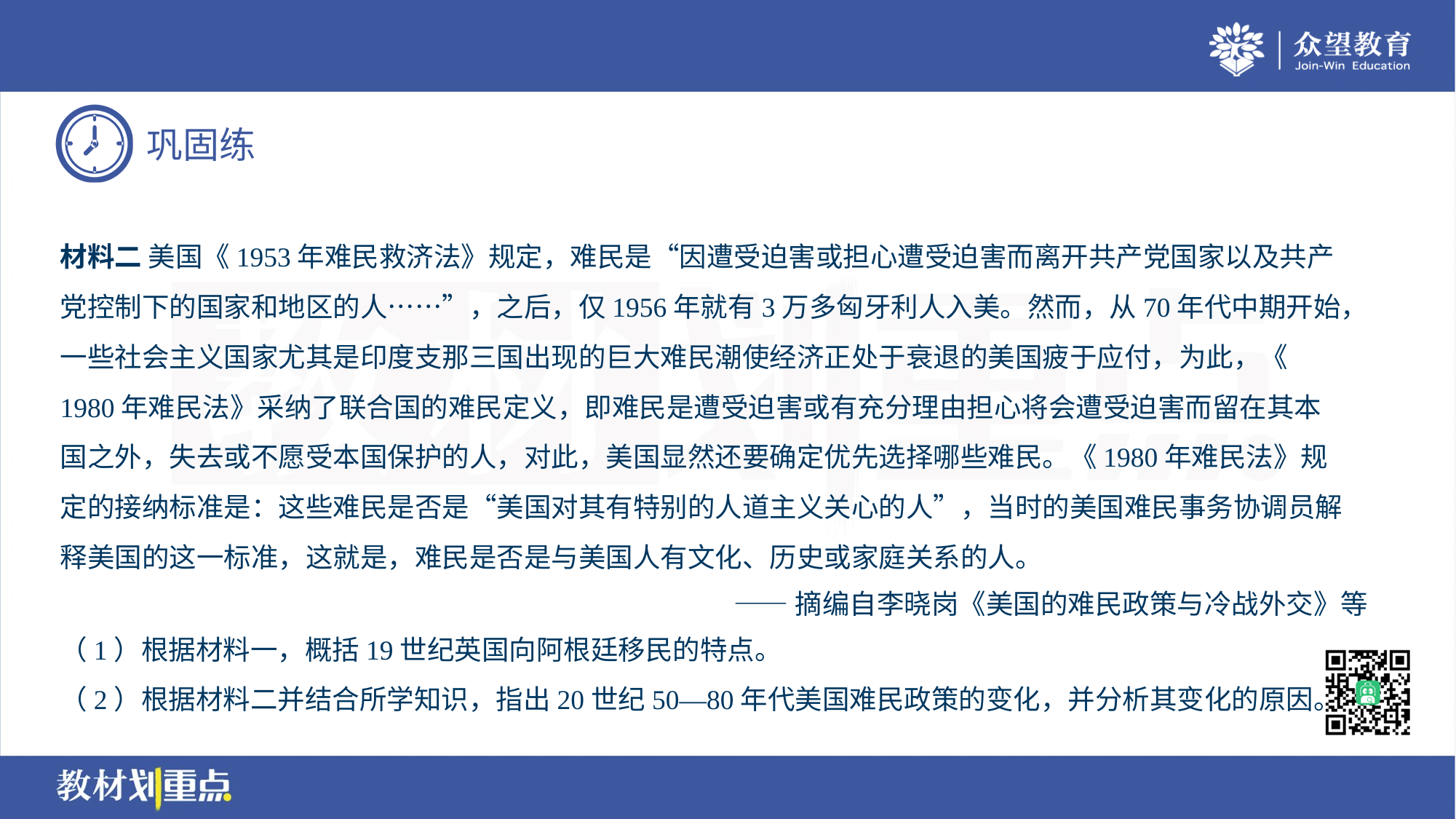

材料二 美国《1953年难民救济法》规定，难民是“因遭受迫害或担心遭受迫害而离开共产党国家以及共产
党控制下的国家和地区的人……”，之后，仅1956年就有3万多匈牙利人入美。然而，从70年代中期开始，
一些社会主义国家尤其是印度支那三国出现的巨大难民潮使经济正处于衰退的美国疲于应付，为此，《
1980年难民法》采纳了联合国的难民定义，即难民是遭受迫害或有充分理由担心将会遭受迫害而留在其本
国之外，失去或不愿受本国保护的人，对此，美国显然还要确定优先选择哪些难民。《1980年难民法》规
定的接纳标准是：这些难民是否是“美国对其有特别的人道主义关心的人”，当时的美国难民事务协调员解
释美国的这一标准，这就是，难民是否是与美国人有文化、历史或家庭关系的人。
——摘编自李晓岗《美国的难民政策与冷战外交》等
（1）根据材料一，概括19世纪英国向阿根廷移民的特点。
（2）根据材料二并结合所学知识，指出20世纪50—80年代美国难民政策的变化，并分析其变化的原因。